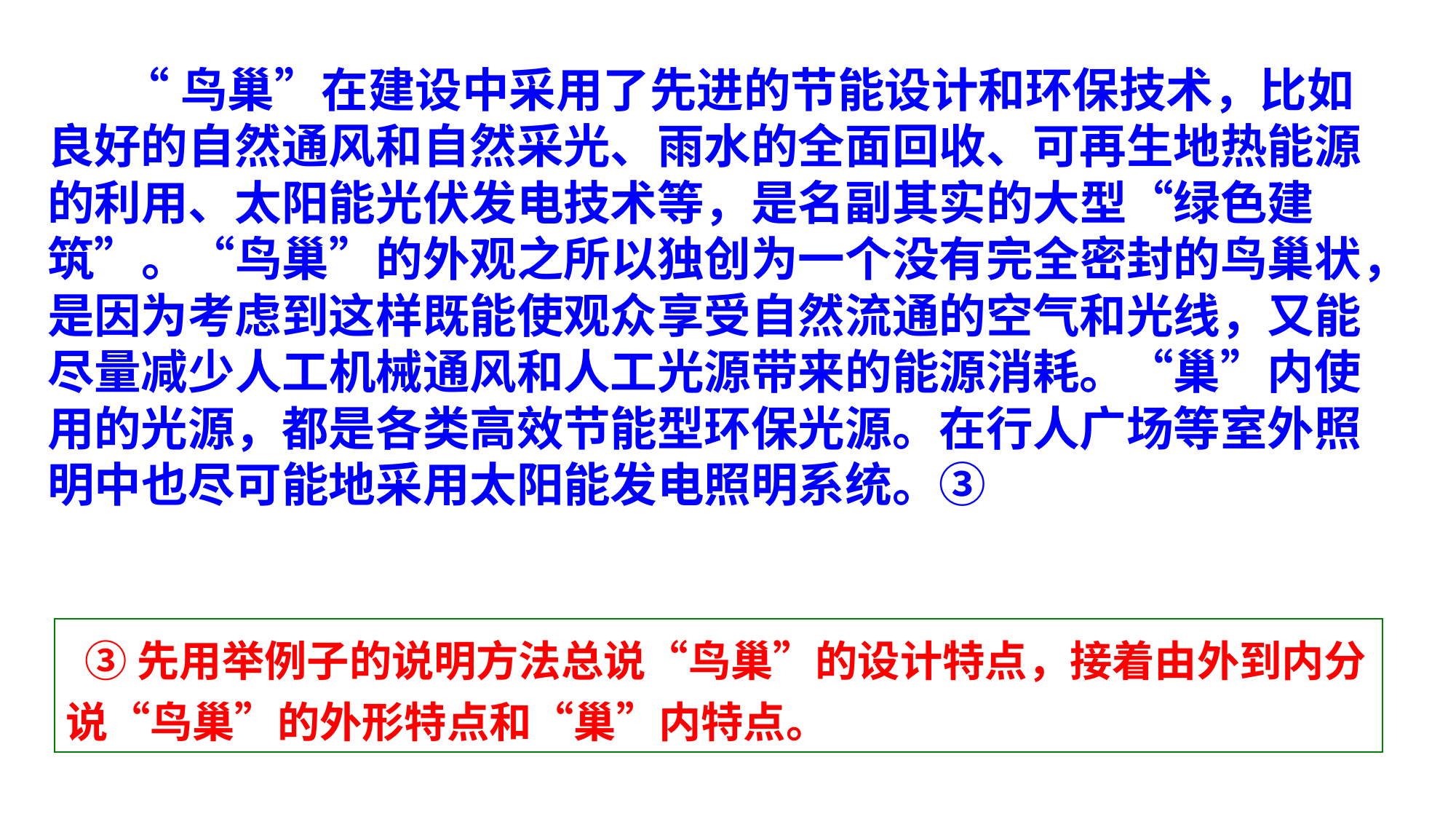

“鸟巢”在建设中采用了先进的节能设计和环保技术，比如良好的自然通风和自然采光、雨水的全面回收、可再生地热能源的利用、太阳能光伏发电技术等，是名副其实的大型“绿色建筑”。“鸟巢”的外观之所以独创为一个没有完全密封的鸟巢状，是因为考虑到这样既能使观众享受自然流通的空气和光线，又能尽量减少人工机械通风和人工光源带来的能源消耗。“巢”内使用的光源，都是各类高效节能型环保光源。在行人广场等室外照明中也尽可能地采用太阳能发电照明系统。③
  ③先用举例子的说明方法总说“鸟巢”的设计特点，接着由外到内分说“鸟巢”的外形特点和“巢”内特点。